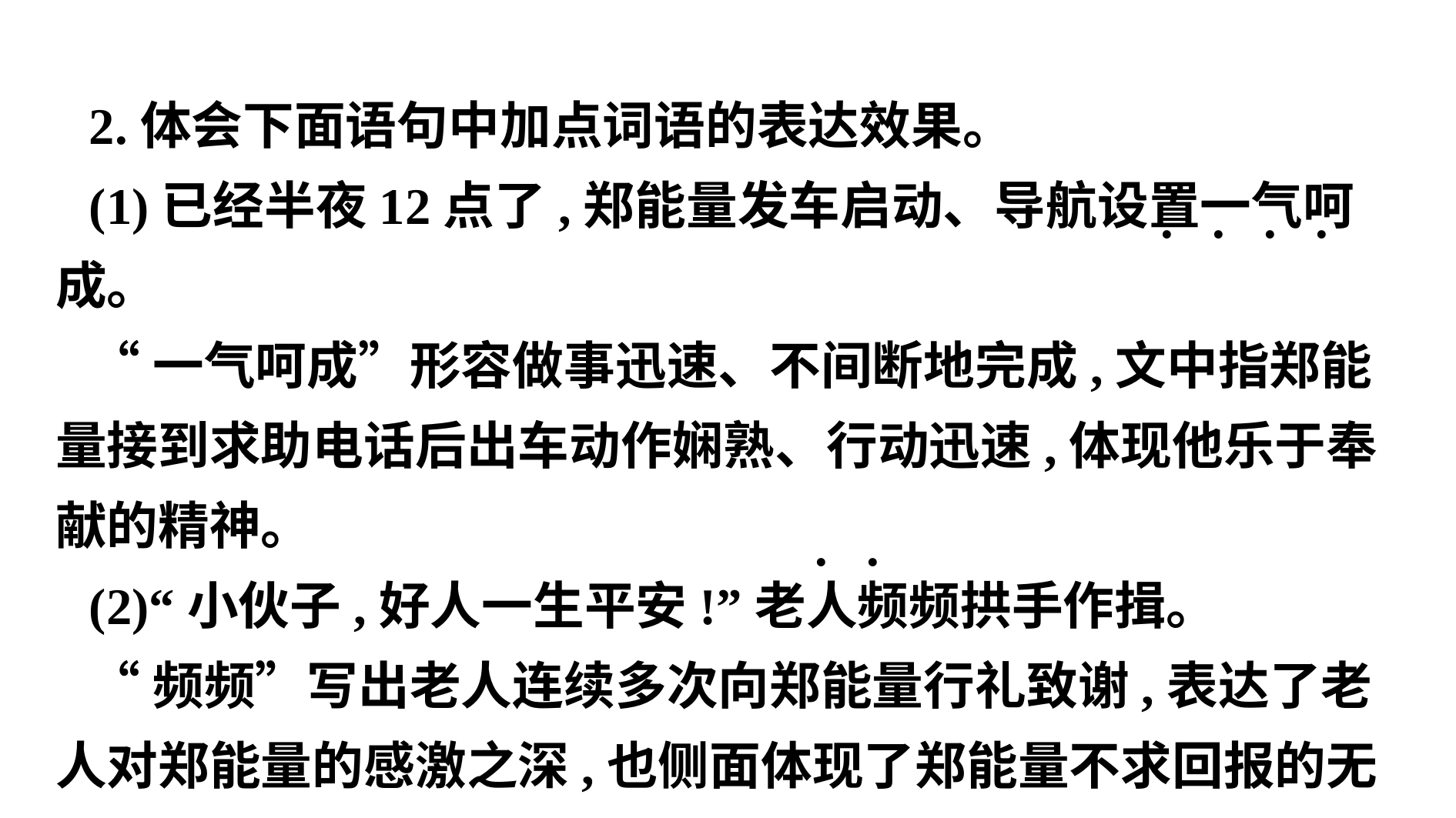

2.体会下面语句中加点词语的表达效果。
(1)已经半夜12点了,郑能量发车启动、导航设置一气呵成。
“一气呵成”形容做事迅速、不间断地完成,文中指郑能量接到求助电话后出车动作娴熟、行动迅速,体现他乐于奉献的精神。
(2)“小伙子,好人一生平安!”老人频频拱手作揖。
“频频”写出老人连续多次向郑能量行礼致谢,表达了老人对郑能量的感激之深,也侧面体现了郑能量不求回报的无私奉献精神。
.   .   .   .
.   .